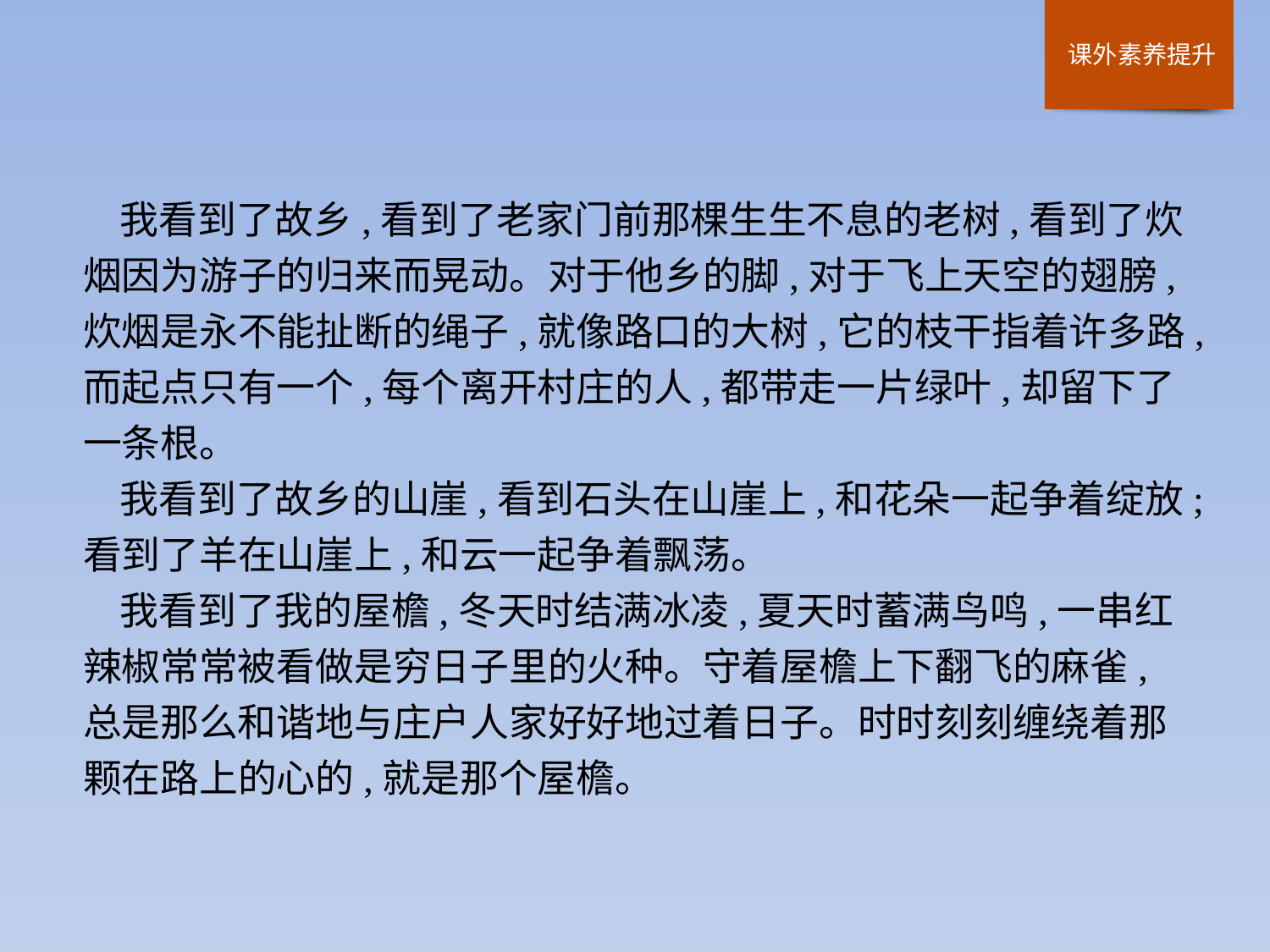

我看到了故乡,看到了老家门前那棵生生不息的老树,看到了炊烟因为游子的归来而晃动。对于他乡的脚,对于飞上天空的翅膀,炊烟是永不能扯断的绳子,就像路口的大树,它的枝干指着许多路,而起点只有一个,每个离开村庄的人,都带走一片绿叶,却留下了一条根。
我看到了故乡的山崖,看到石头在山崖上,和花朵一起争着绽放;看到了羊在山崖上,和云一起争着飘荡。
我看到了我的屋檐,冬天时结满冰凌,夏天时蓄满鸟鸣,一串红辣椒常常被看做是穷日子里的火种。守着屋檐上下翻飞的麻雀,总是那么和谐地与庄户人家好好地过着日子。时时刻刻缠绕着那颗在路上的心的,就是那个屋檐。